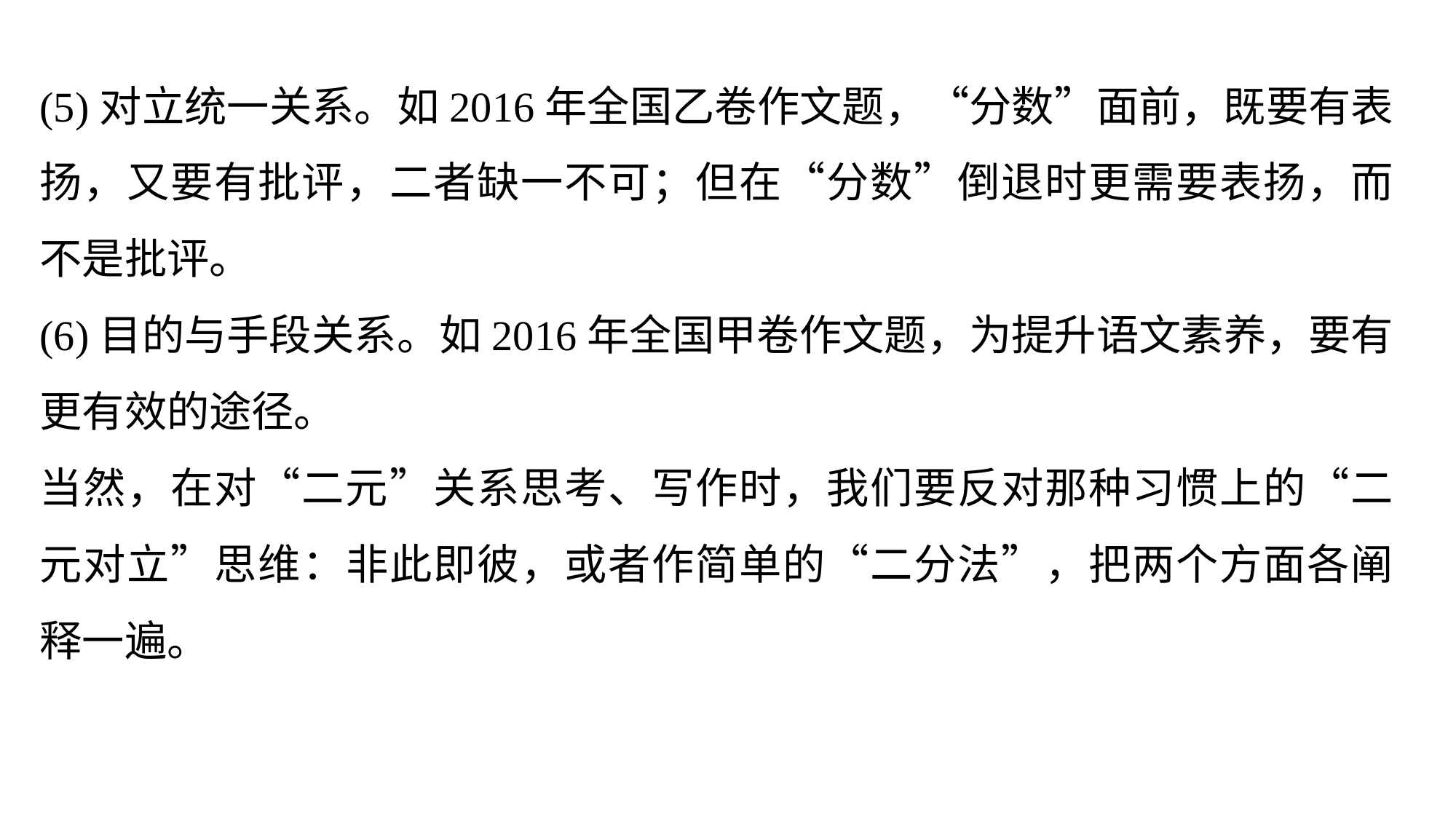

(5)对立统一关系。如2016年全国乙卷作文题，“分数”面前，既要有表扬，又要有批评，二者缺一不可；但在“分数”倒退时更需要表扬，而不是批评。
(6)目的与手段关系。如2016年全国甲卷作文题，为提升语文素养，要有更有效的途径。
当然，在对“二元”关系思考、写作时，我们要反对那种习惯上的“二元对立”思维：非此即彼，或者作简单的“二分法”，把两个方面各阐释一遍。